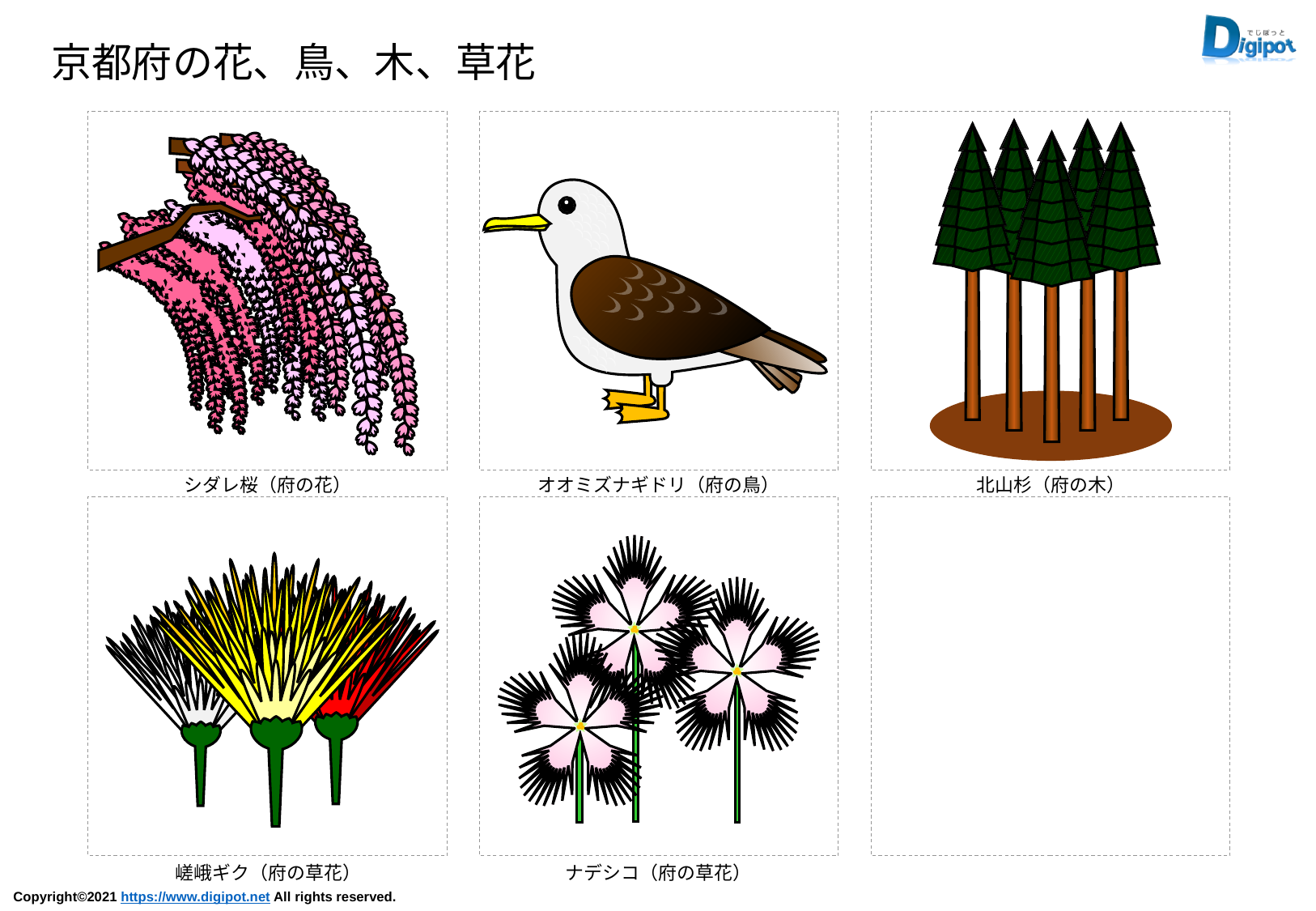

京都府の花、鳥、木、草花

シダレ桜（府の花）
オオミズナギドリ（府の鳥）
北山杉（府の木）

嵯峨ギク（府の草花）
ナデシコ（府の草花）